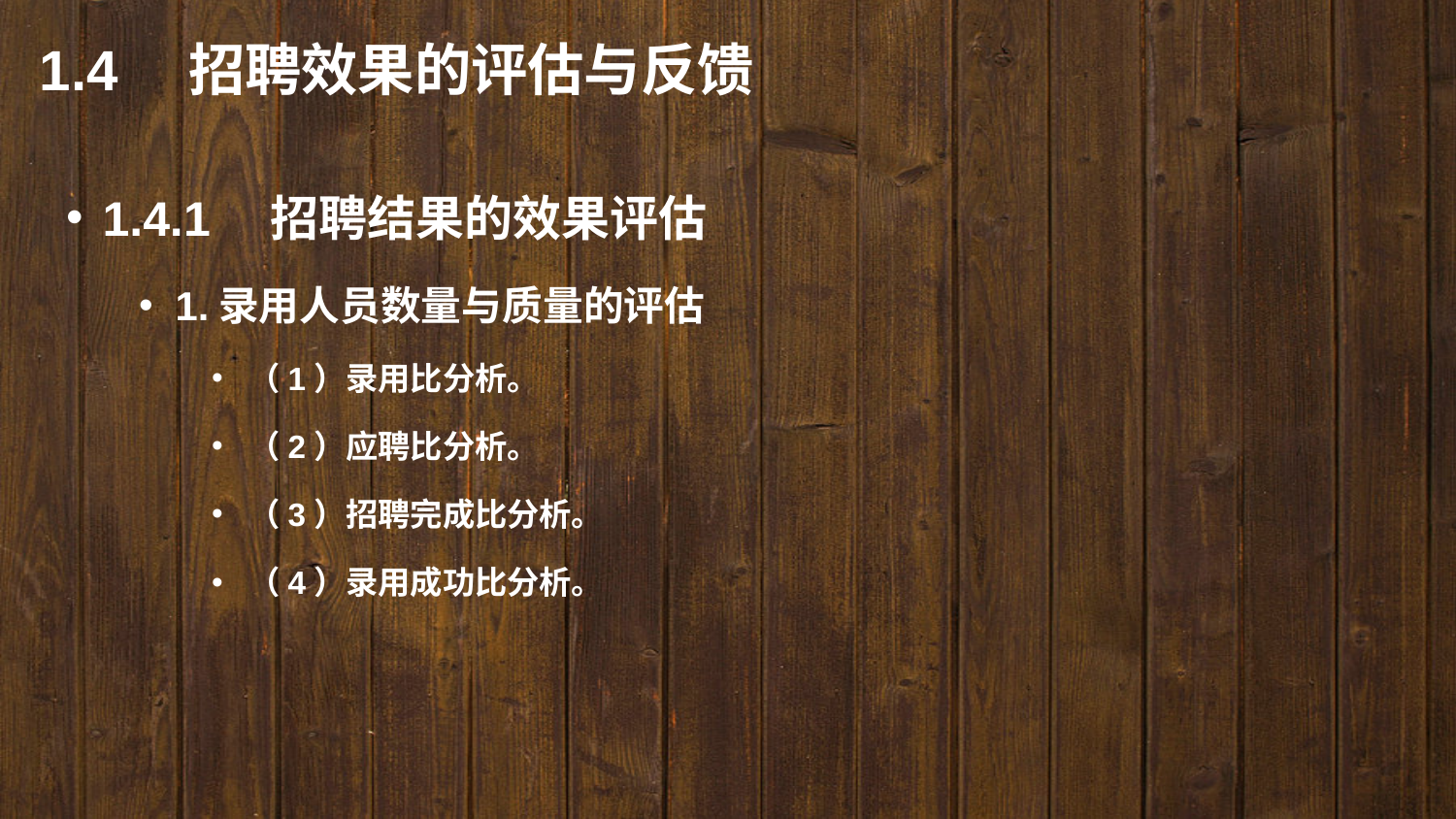

1.4　招聘效果的评估与反馈
1.4.1　招聘结果的效果评估
1.录用人员数量与质量的评估
（1）录用比分析。
（2）应聘比分析。
（3）招聘完成比分析。
（4）录用成功比分析。